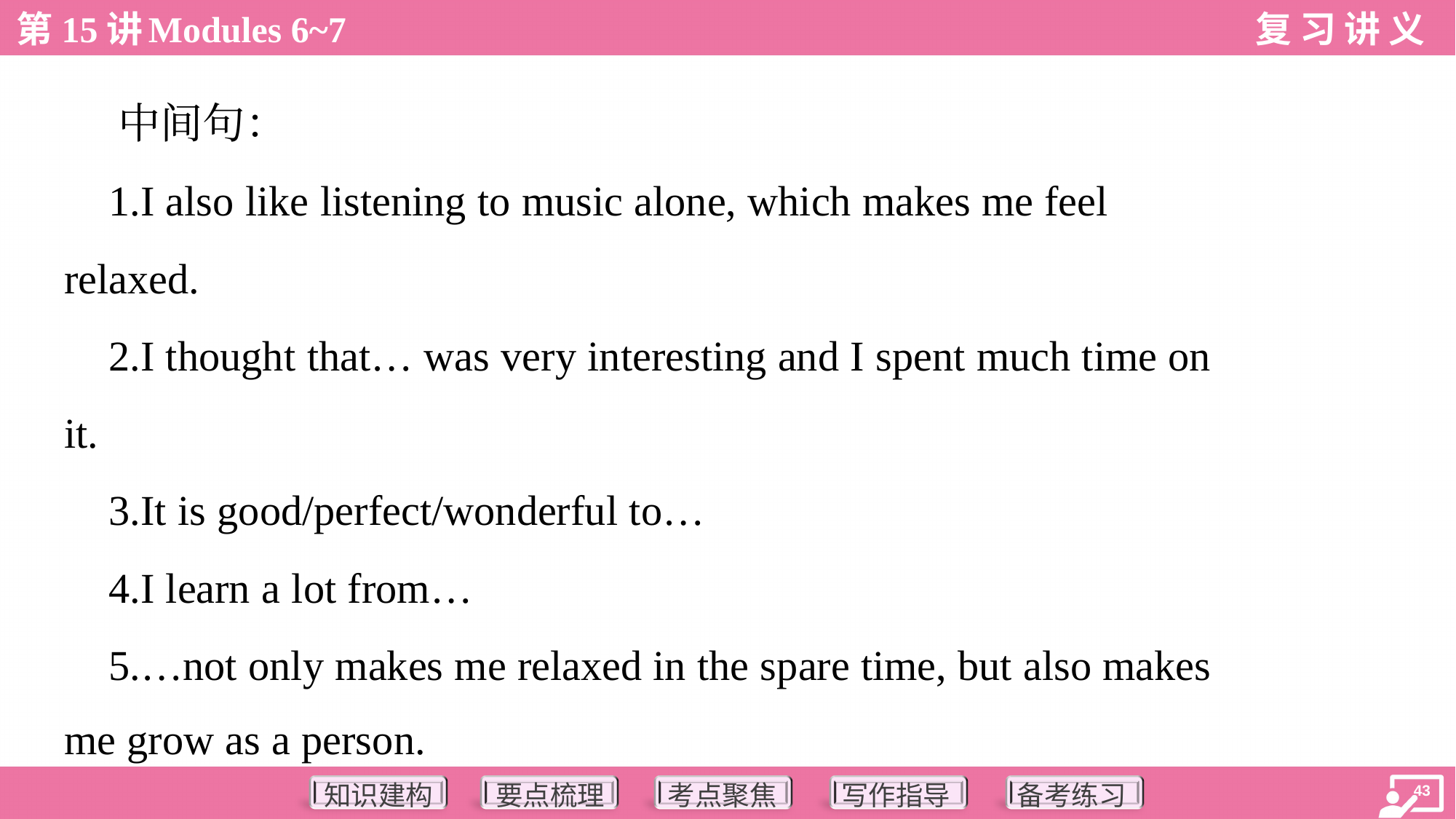

中间句：
    1.I also like listening to music alone, which makes me feel
relaxed.
    2.I thought that… was very interesting and I spent much time on
it.
    3.It is good/perfect/wonderful to…
    4.I learn a lot from…
    5.…not only makes me relaxed in the spare time, but also makes
me grow as a person.